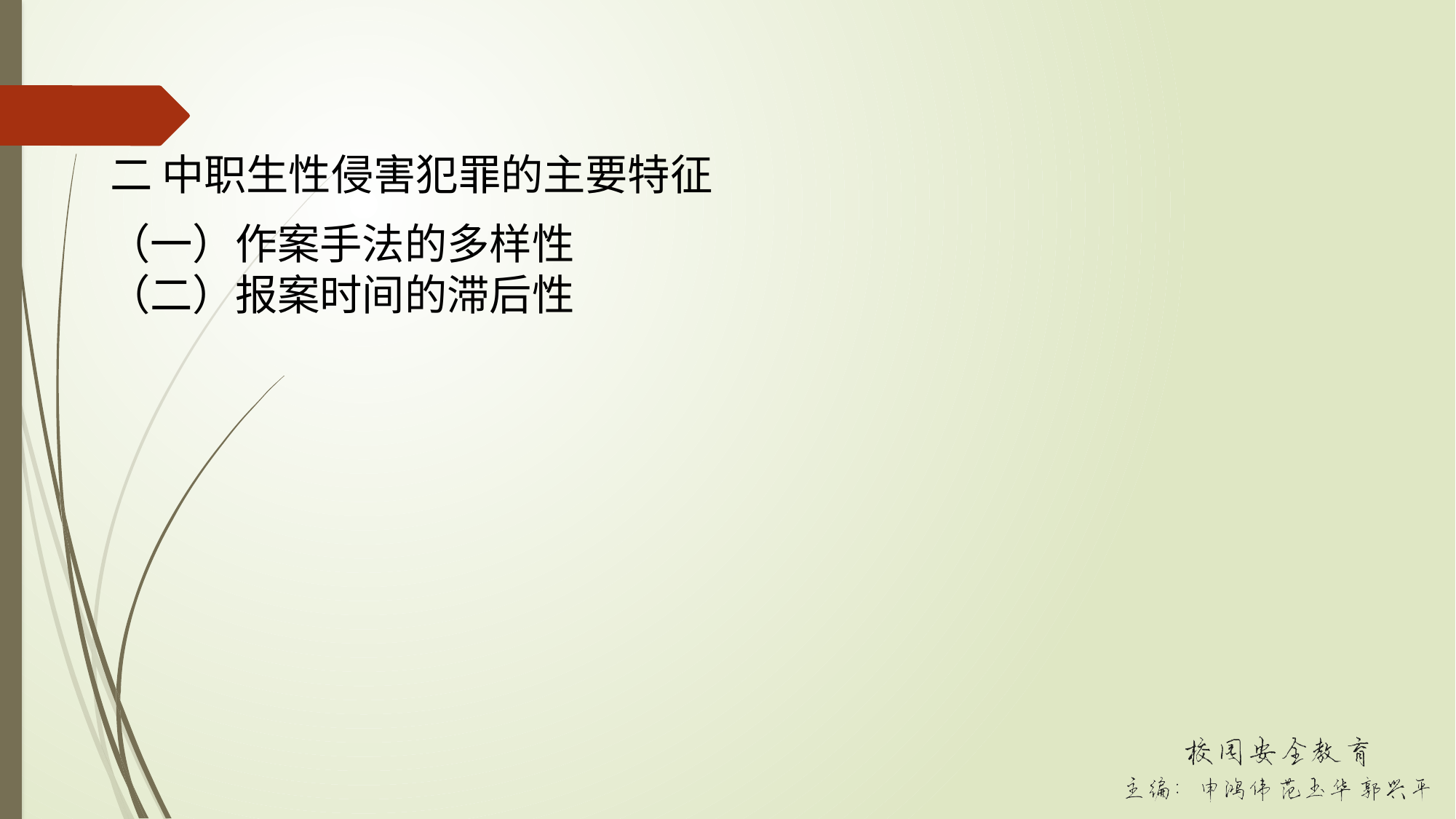

二 中职生性侵害犯罪的主要特征
（一）作案手法的多样性
（二）报案时间的滞后性